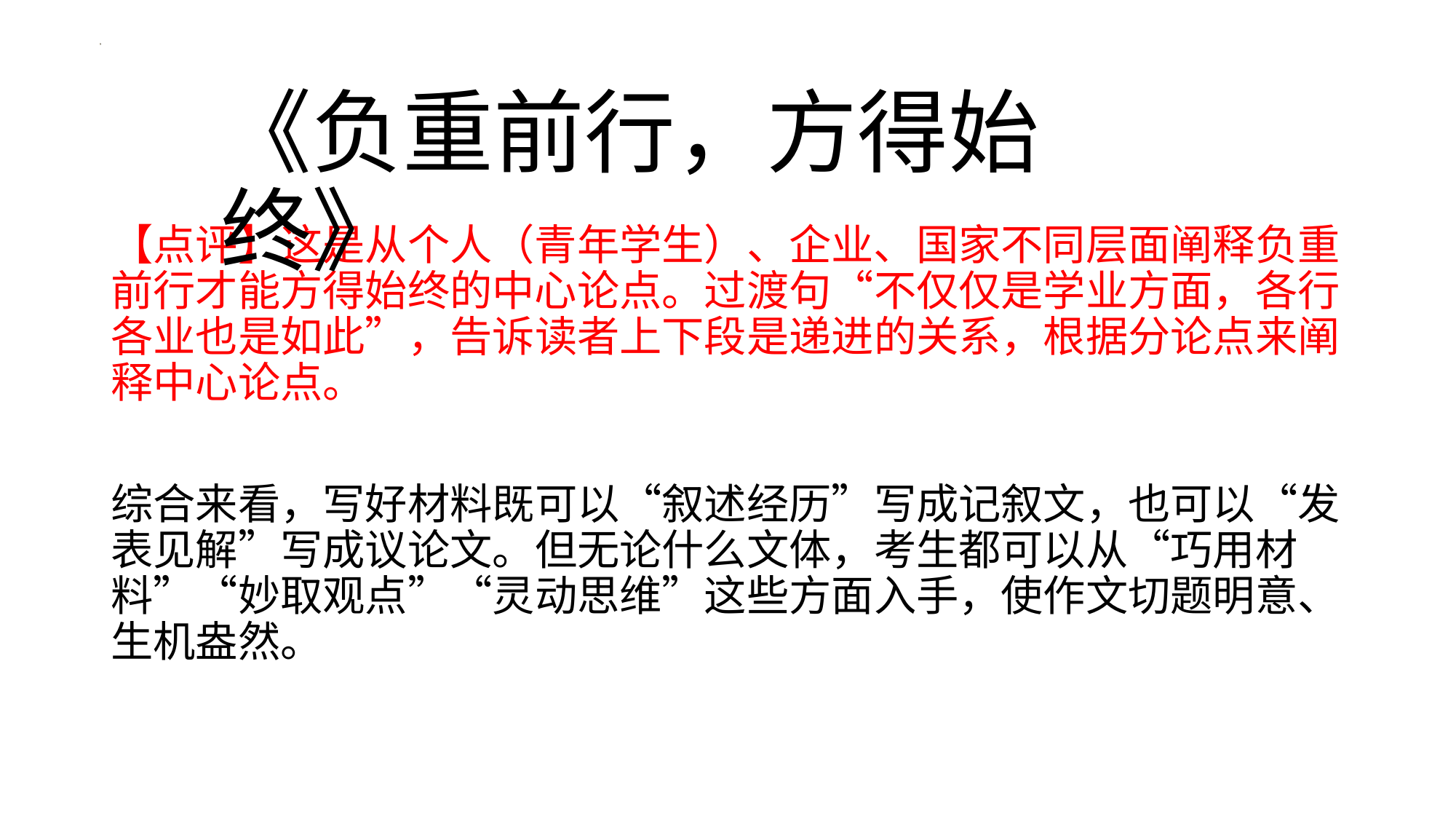

《负重前行，方得始终》
【点评】这是从个人（青年学生）、企业、国家不同层面阐释负重前行才能方得始终的中心论点。过渡句“不仅仅是学业方面，各行各业也是如此”，告诉读者上下段是递进的关系，根据分论点来阐释中心论点。

综合来看，写好材料既可以“叙述经历”写成记叙文，也可以“发表见解”写成议论文。但无论什么文体，考生都可以从“巧用材料”“妙取观点”“灵动思维”这些方面入手，使作文切题明意、生机盎然。